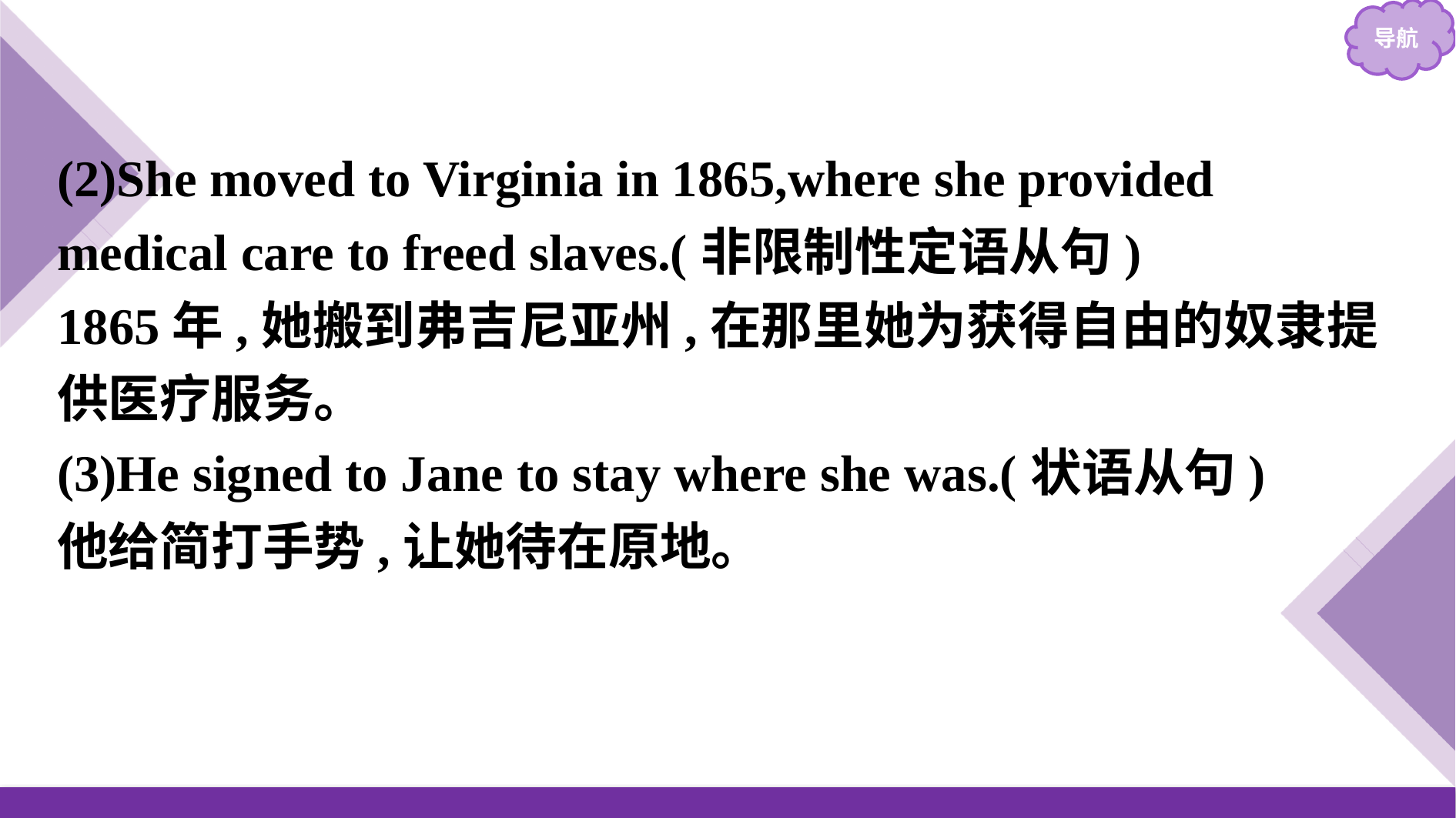

(2)She moved to Virginia in 1865,where she provided medical care to freed slaves.(非限制性定语从句)
1865年,她搬到弗吉尼亚州,在那里她为获得自由的奴隶提供医疗服务。
(3)He signed to Jane to stay where she was.(状语从句)
他给简打手势,让她待在原地。